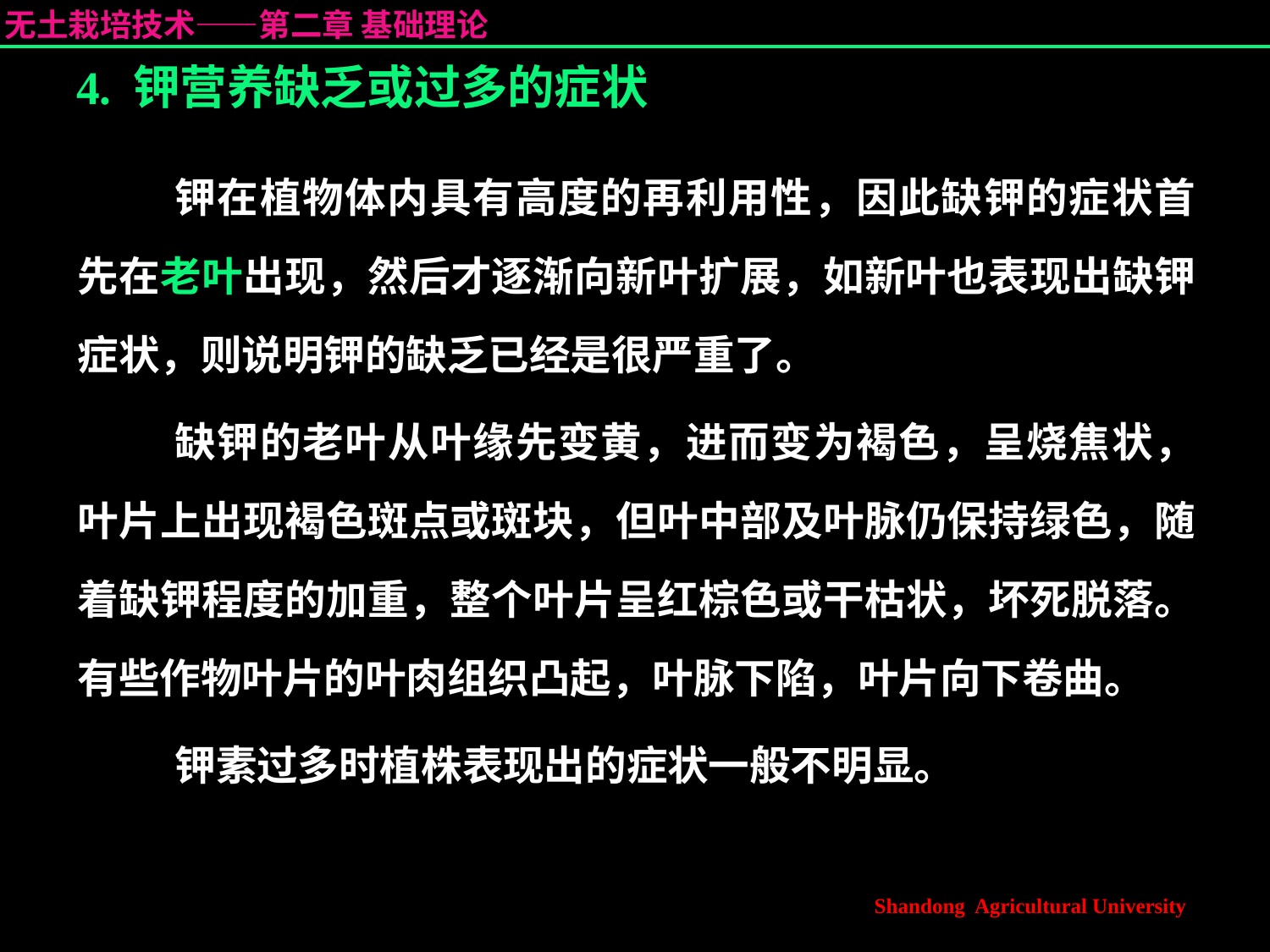

# 4. 钾营养缺乏或过多的症状
钾在植物体内具有高度的再利用性，因此缺钾的症状首先在老叶出现，然后才逐渐向新叶扩展，如新叶也表现出缺钾症状，则说明钾的缺乏已经是很严重了。
缺钾的老叶从叶缘先变黄，进而变为褐色，呈烧焦状，叶片上出现褐色斑点或斑块，但叶中部及叶脉仍保持绿色，随着缺钾程度的加重，整个叶片呈红棕色或干枯状，坏死脱落。有些作物叶片的叶肉组织凸起，叶脉下陷，叶片向下卷曲。
钾素过多时植株表现出的症状一般不明显。